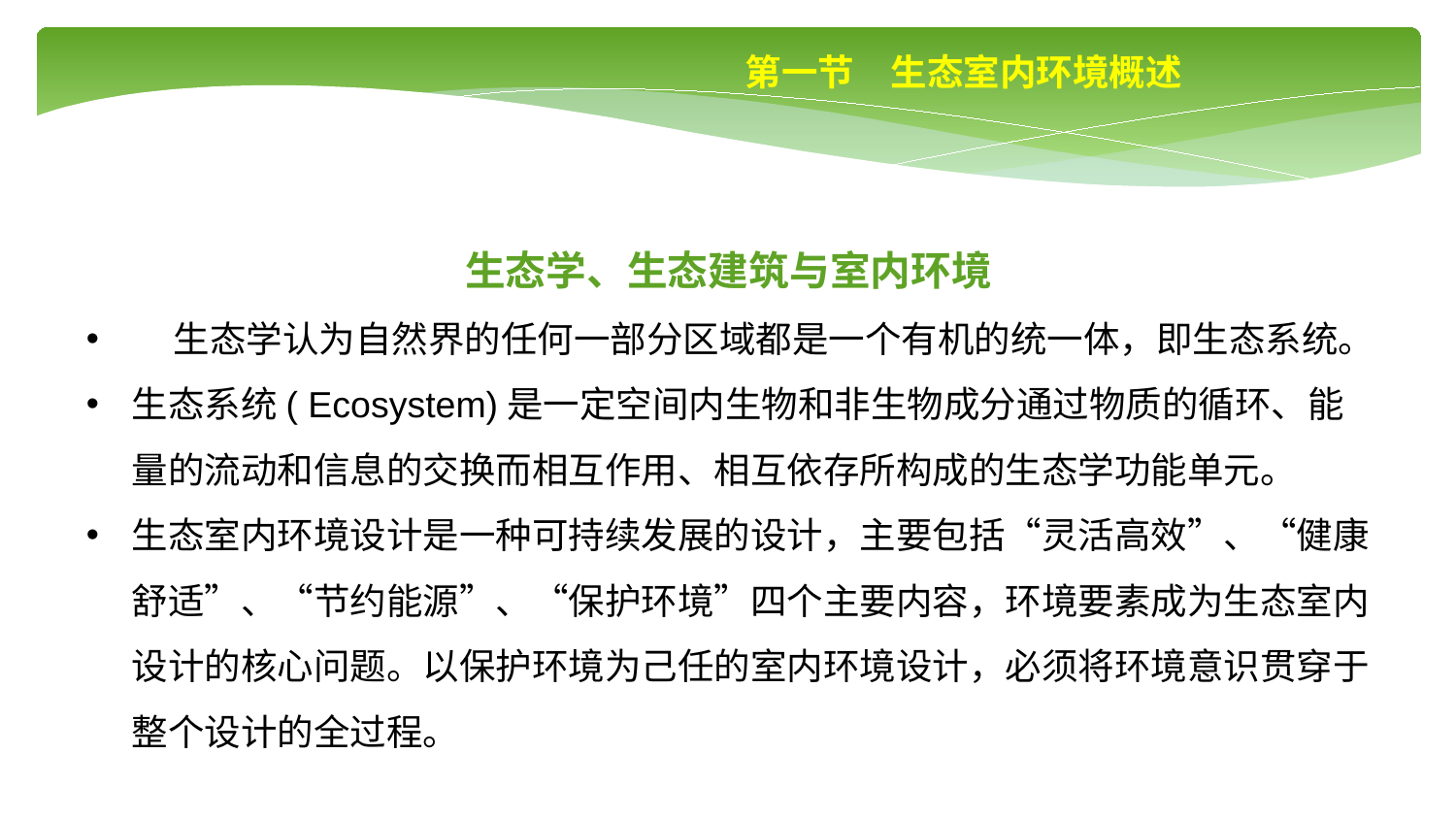

第一节　生态室内环境概述
生态学、生态建筑与室内环境
    生态学认为自然界的任何一部分区域都是一个有机的统一体，即生态系统。
生态系统( Ecosystem)是一定空间内生物和非生物成分通过物质的循环、能量的流动和信息的交换而相互作用、相互依存所构成的生态学功能单元。
生态室内环境设计是一种可持续发展的设计，主要包括“灵活高效”、“健康舒适”、“节约能源”、“保护环境”四个主要内容，环境要素成为生态室内设计的核心问题。以保护环境为己任的室内环境设计，必须将环境意识贯穿于整个设计的全过程。